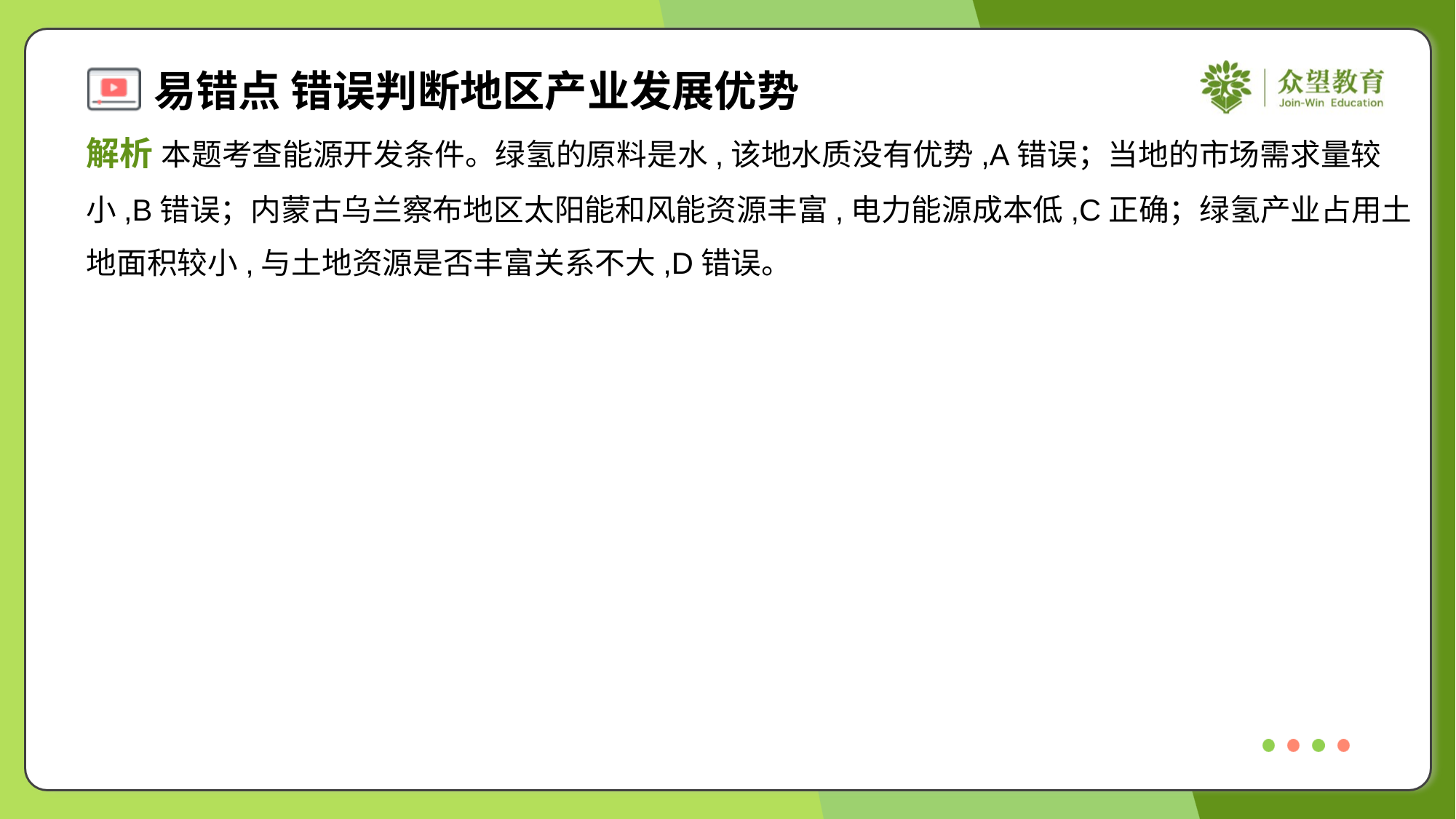

解析 本题考查能源开发条件。绿氢的原料是水,该地水质没有优势,A错误；当地的市场需求量较
小,B错误；内蒙古乌兰察布地区太阳能和风能资源丰富,电力能源成本低,C正确；绿氢产业占用土
地面积较小,与土地资源是否丰富关系不大,D错误。